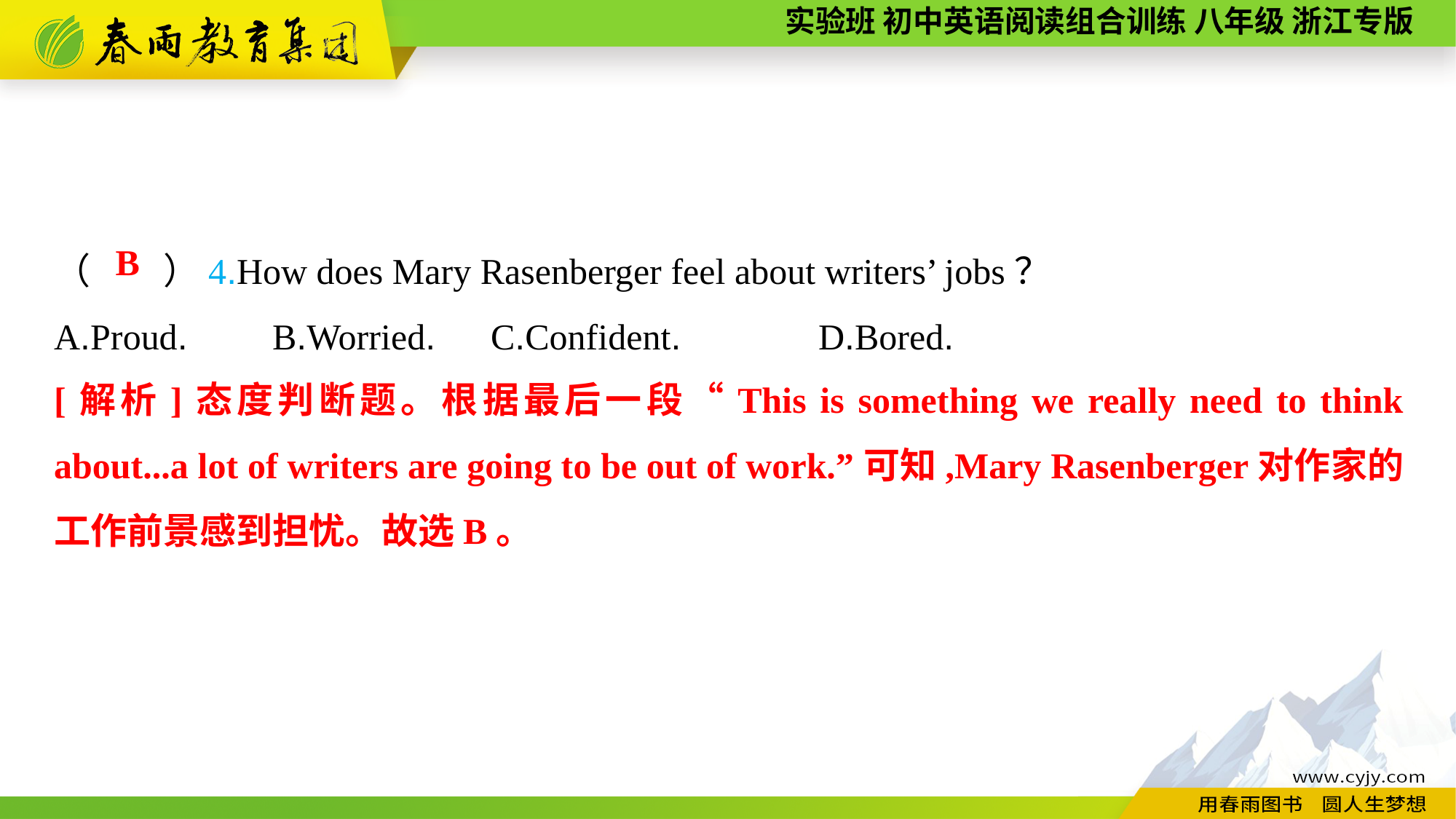

（　　）4.How does Mary Rasenberger feel about writers’ jobs？
A.Proud.	B.Worried.	C.Confident.		D.Bored.
B
[解析]态度判断题。根据最后一段“This is something we really need to think about...a lot of writers are going to be out of work.”可知,Mary Rasenberger对作家的工作前景感到担忧。故选B。